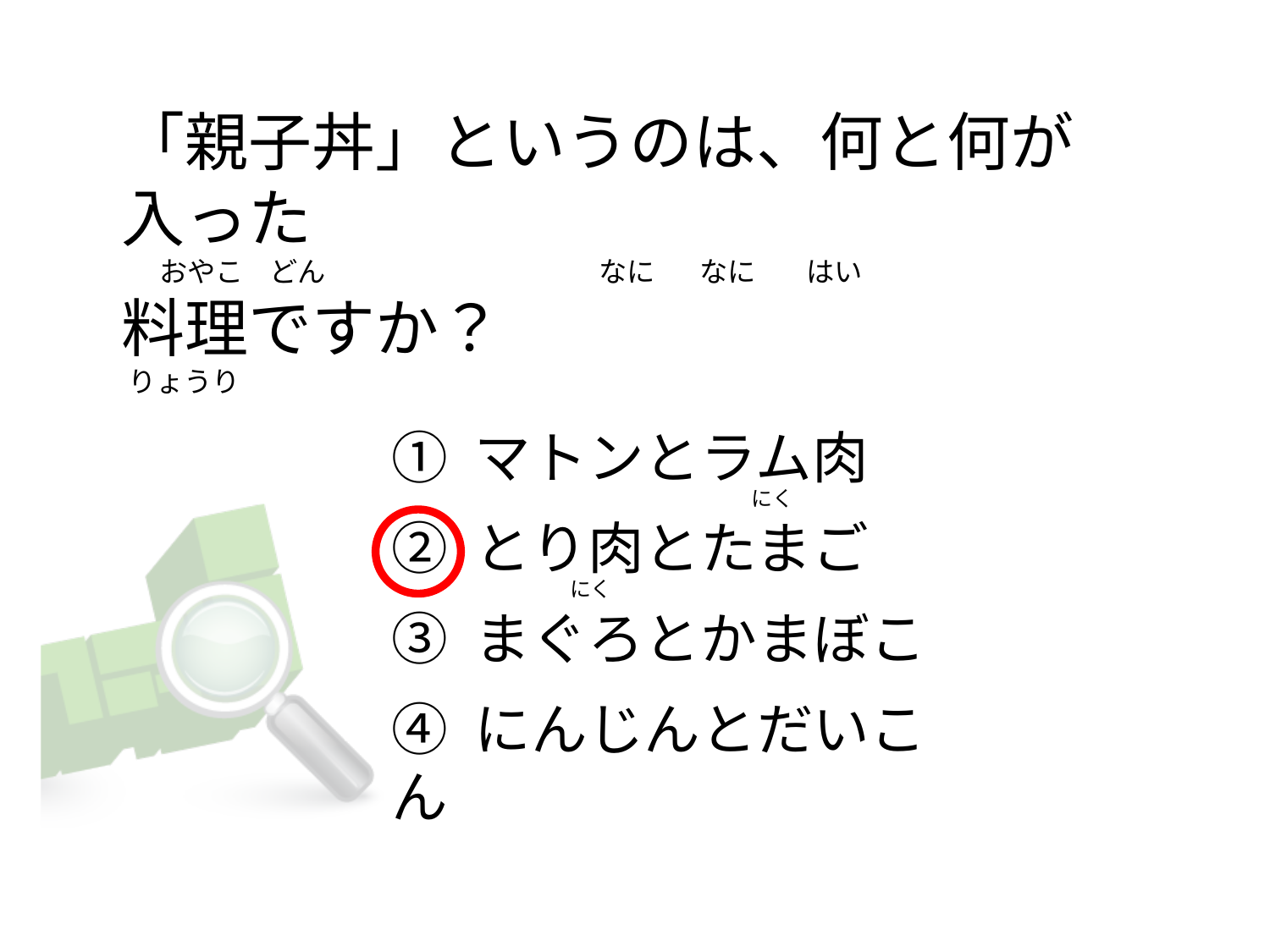

# 「親子丼」というのは、何と何が入った       おやこ    どん                                           なに       なに        はい 料理ですか？  りょうり
① マトンとラム肉
② とり肉とたまご
③ まぐろとかまぼこ
④ にんじんとだいこん
                                                          にく

                   にく